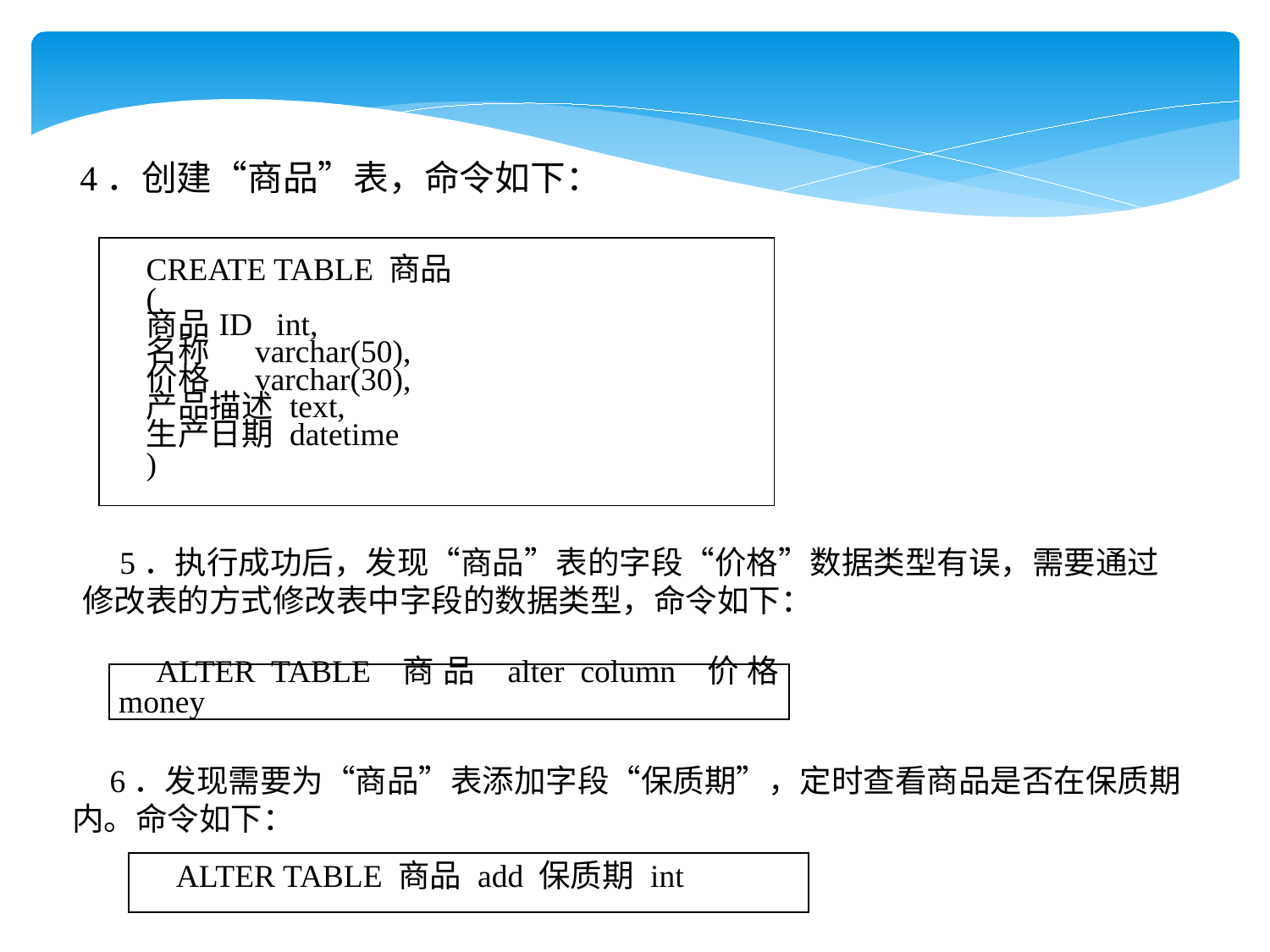

4．创建“商品”表，命令如下：
| CREATE TABLE 商品 ( 商品ID int, 名称 varchar(50), 价格 varchar(30), 产品描述 text, 生产日期 datetime ) |
| --- |
5．执行成功后，发现“商品”表的字段“价格”数据类型有误，需要通过修改表的方式修改表中字段的数据类型，命令如下：

| ALTER TABLE 商品 alter column 价格 money |
| --- |
6．发现需要为“商品”表添加字段“保质期”，定时查看商品是否在保质期内。命令如下：

| ALTER TABLE 商品 add 保质期 int |
| --- |